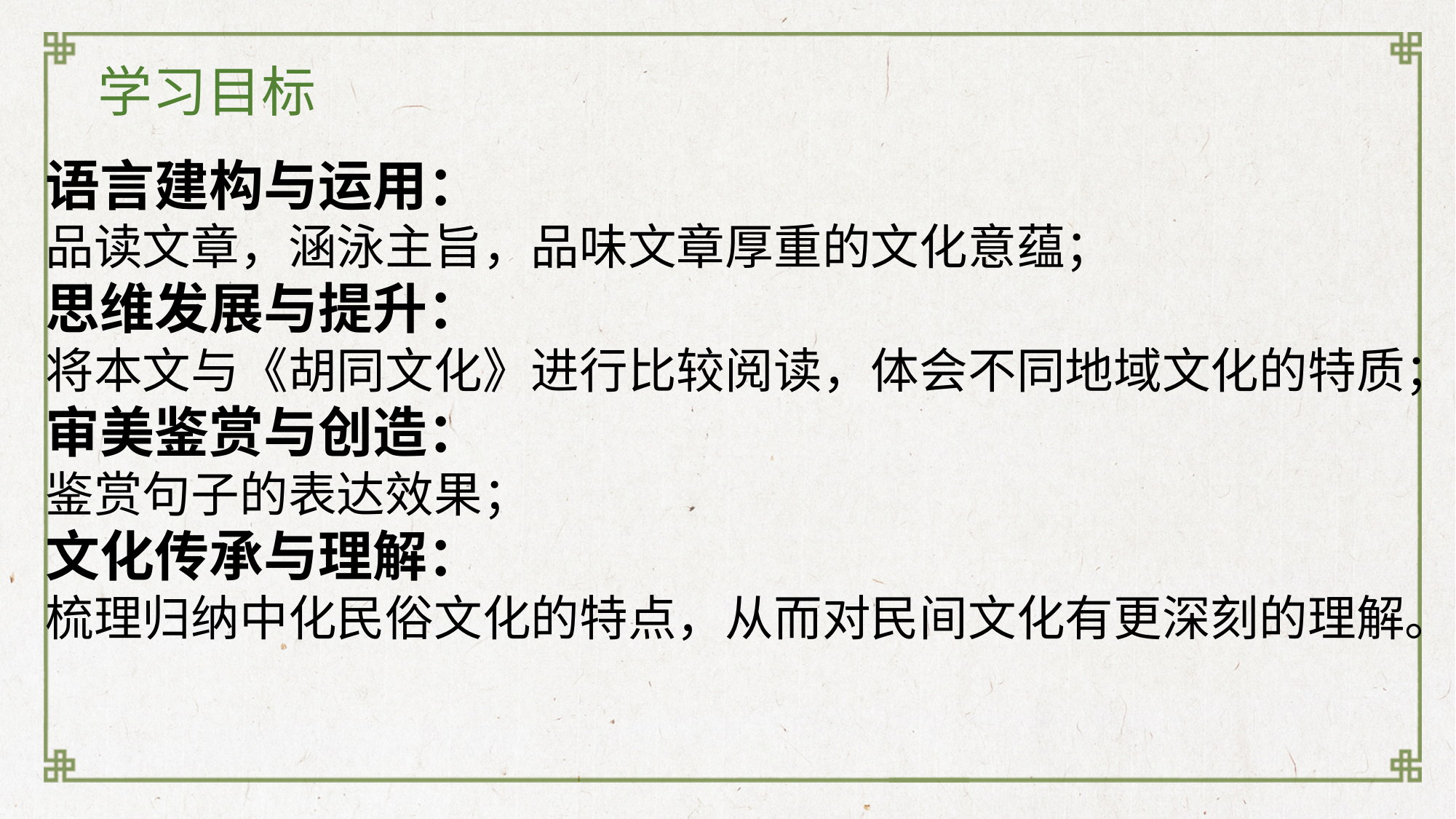

学习目标
语言建构与运用：
品读文章，涵泳主旨，品味文章厚重的文化意蕴；
思维发展与提升：
将本文与《胡同文化》进行比较阅读，体会不同地域文化的特质；
审美鉴赏与创造：
鉴赏句子的表达效果；
文化传承与理解：
梳理归纳中化民俗文化的特点，从而对民间文化有更深刻的理解。